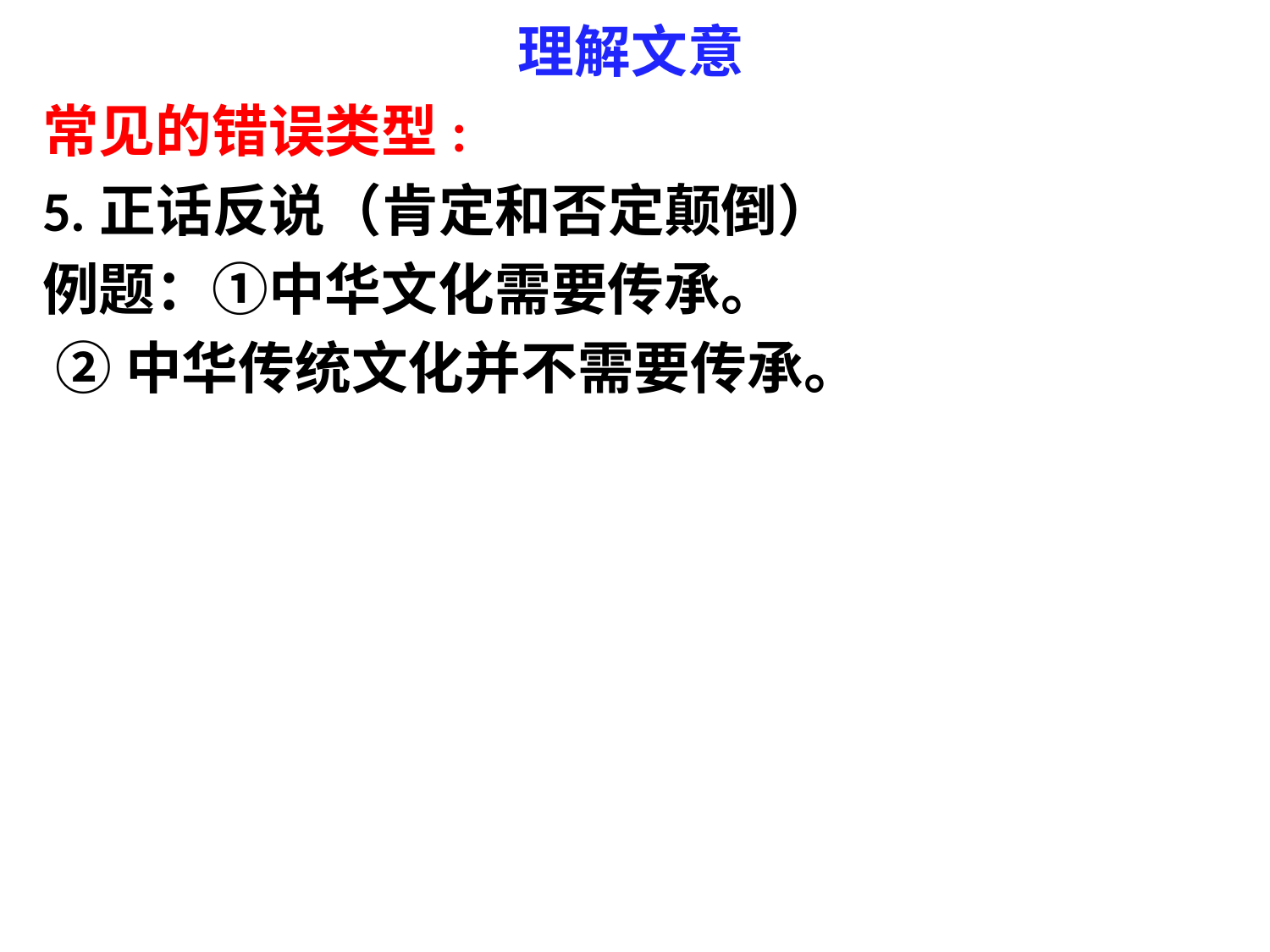

# 理解文意
常见的错误类型:
5.正话反说（肯定和否定颠倒）
例题：①中华文化需要传承。
 ②中华传统文化并不需要传承。